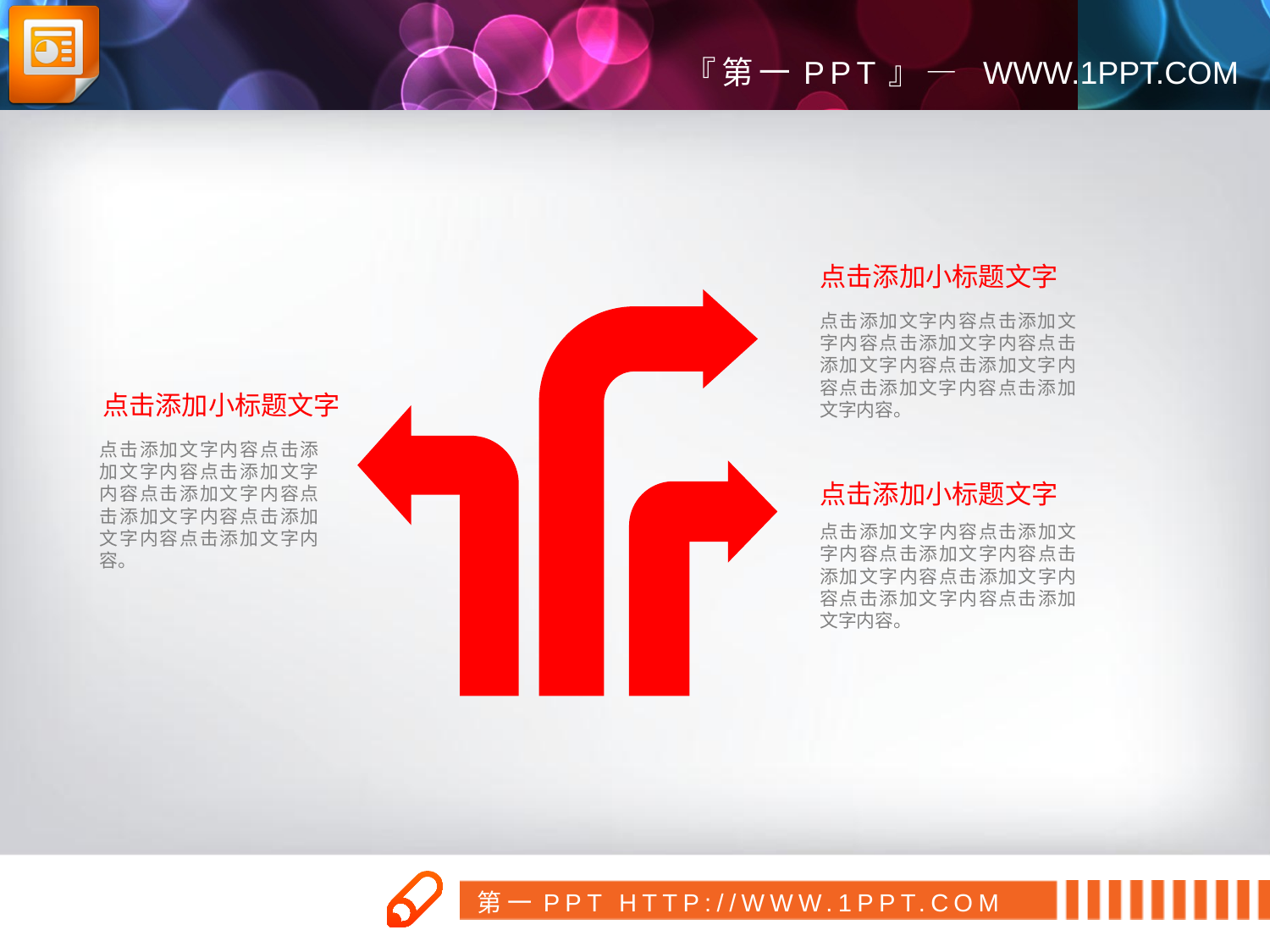

点击添加小标题文字

点击添加文字内容点击添加文字内容点击添加文字内容点击添加文字内容点击添加文字内容点击添加文字内容点击添加文字内容。
点击添加小标题文字

点击添加文字内容点击添加文字内容点击添加文字内容点击添加文字内容点击添加文字内容点击添加文字内容点击添加文字内容。

点击添加小标题文字
点击添加文字内容点击添加文字内容点击添加文字内容点击添加文字内容点击添加文字内容点击添加文字内容点击添加文字内容。